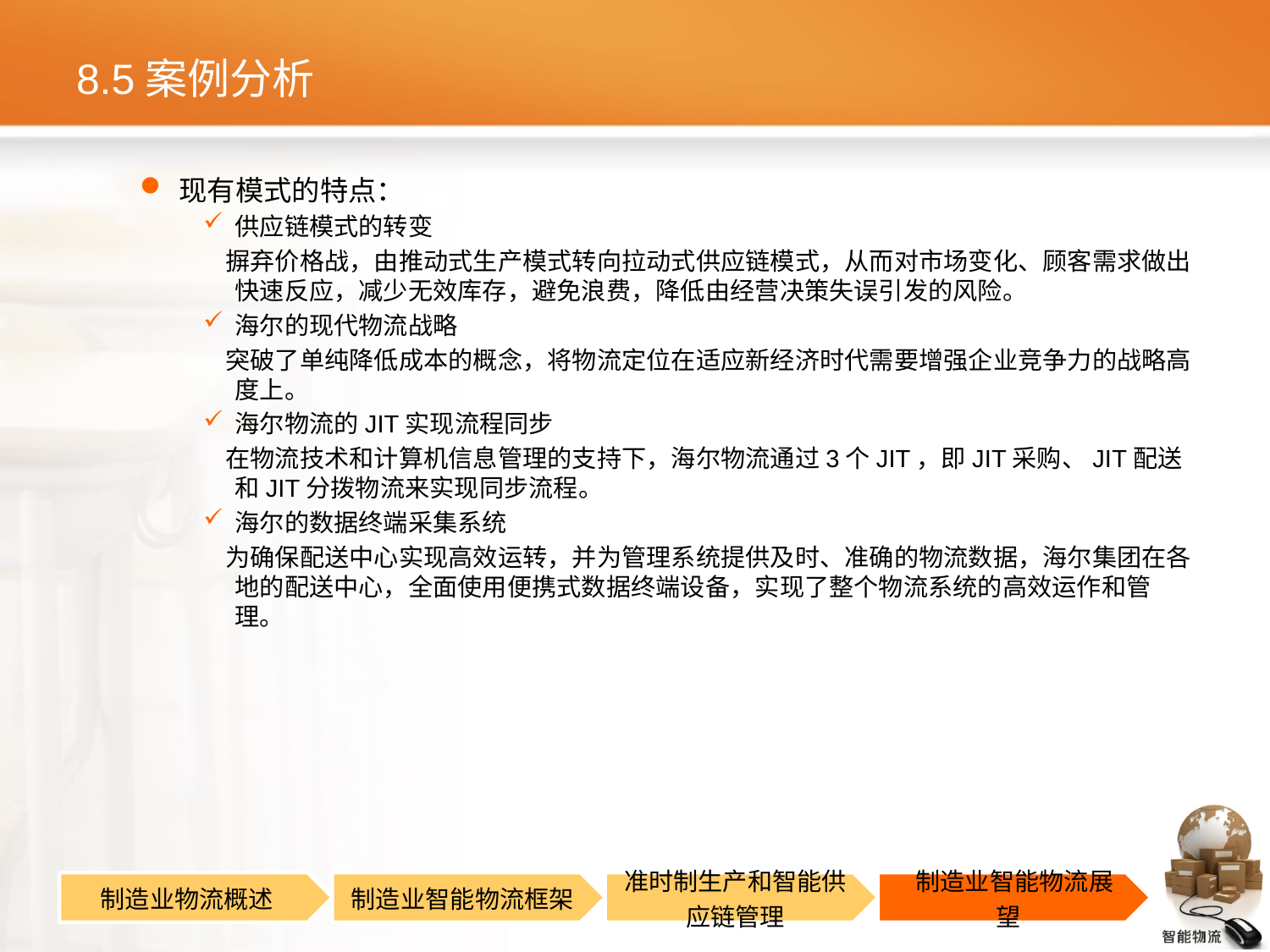

# 8.5案例分析
现有模式的特点：
供应链模式的转变
   摒弃价格战，由推动式生产模式转向拉动式供应链模式，从而对市场变化、顾客需求做出快速反应，减少无效库存，避免浪费，降低由经营决策失误引发的风险。
海尔的现代物流战略
   突破了单纯降低成本的概念，将物流定位在适应新经济时代需要增强企业竞争力的战略高度上。
海尔物流的JIT实现流程同步
   在物流技术和计算机信息管理的支持下，海尔物流通过3个JIT，即JIT采购、JIT配送和JIT分拨物流来实现同步流程。
海尔的数据终端采集系统
   为确保配送中心实现高效运转，并为管理系统提供及时、准确的物流数据，海尔集团在各地的配送中心，全面使用便携式数据终端设备，实现了整个物流系统的高效运作和管理。